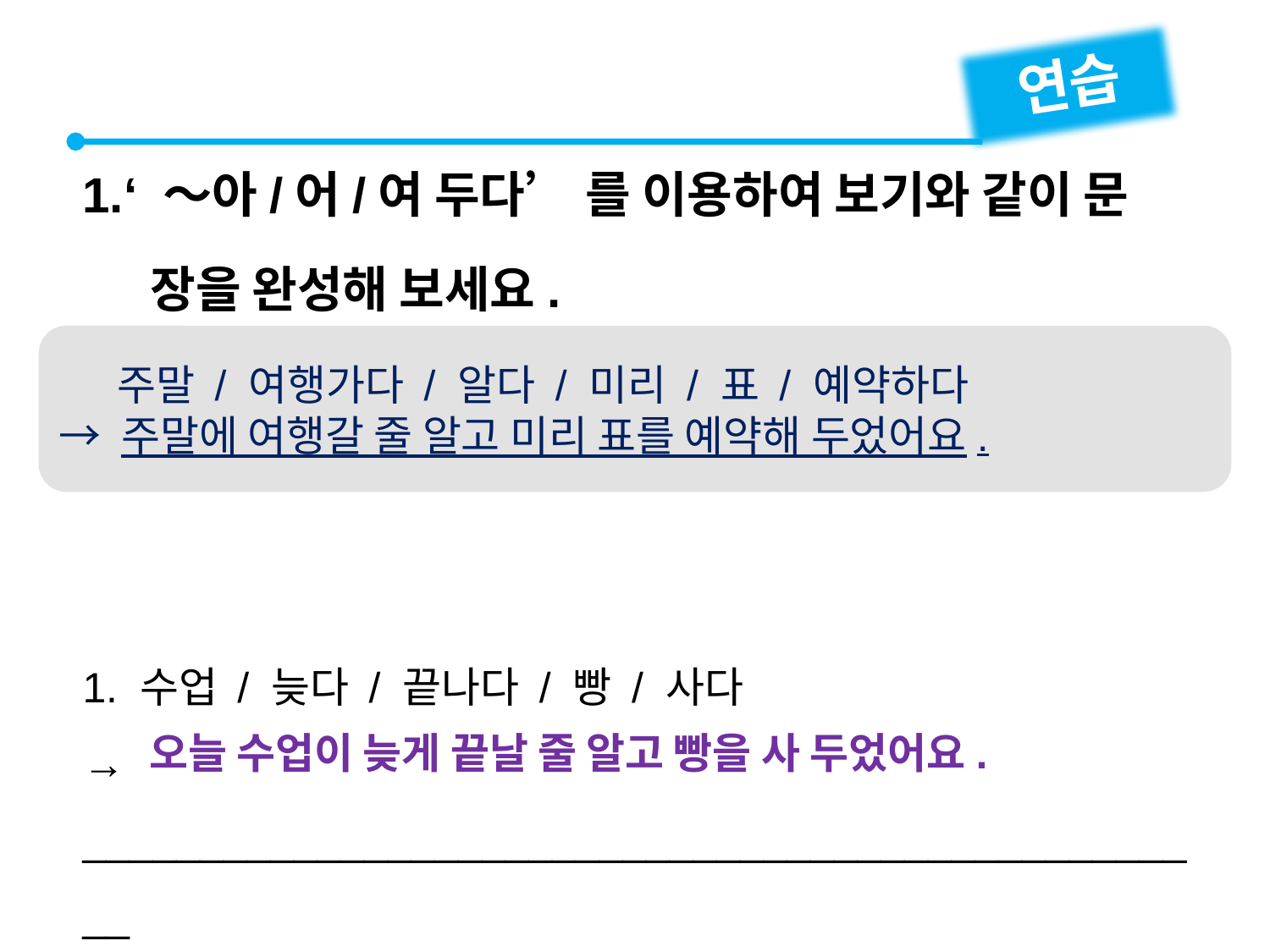

연습
1.‘ ～아/어/여 두다’ 를 이용하여 보기와 같이 문
     장을 완성해 보세요.
     주말 / 여행가다 / 알다 / 미리 / 표 / 예약하다
→ 주말에 여행갈 줄 알고 미리 표를 예약해 두었어요.
1. 수업 / 늦다 / 끝나다 / 빵 / 사다
→ _________________________________________________

오늘 수업이 늦게 끝날 줄 알고 빵을 사 두었어요.